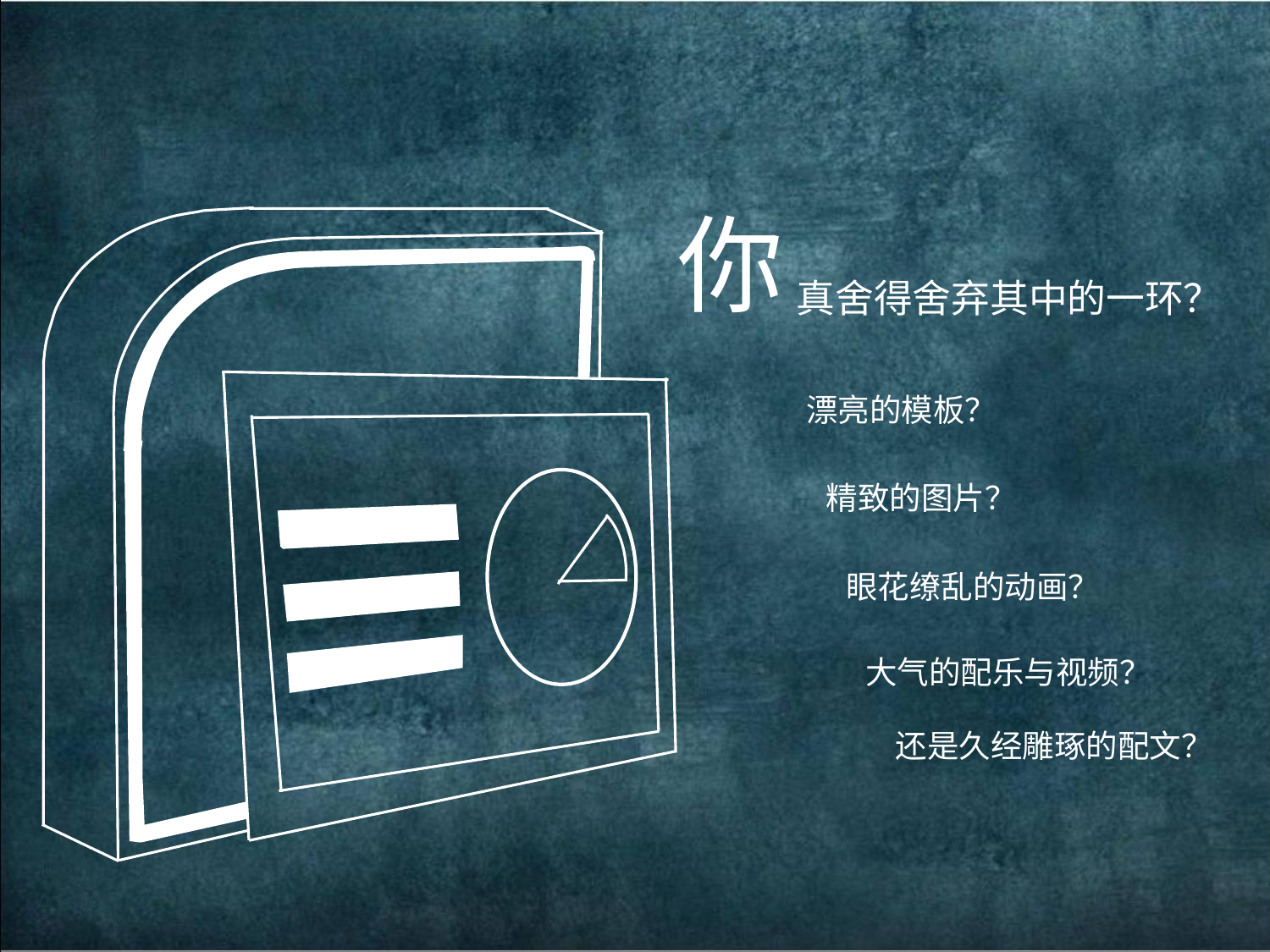

你

真舍得舍弃其中的一环？
漂亮的模板？

精致的图片？

眼花缭乱的动画？

大气的配乐与视频？
还是久经雕琢的配文？